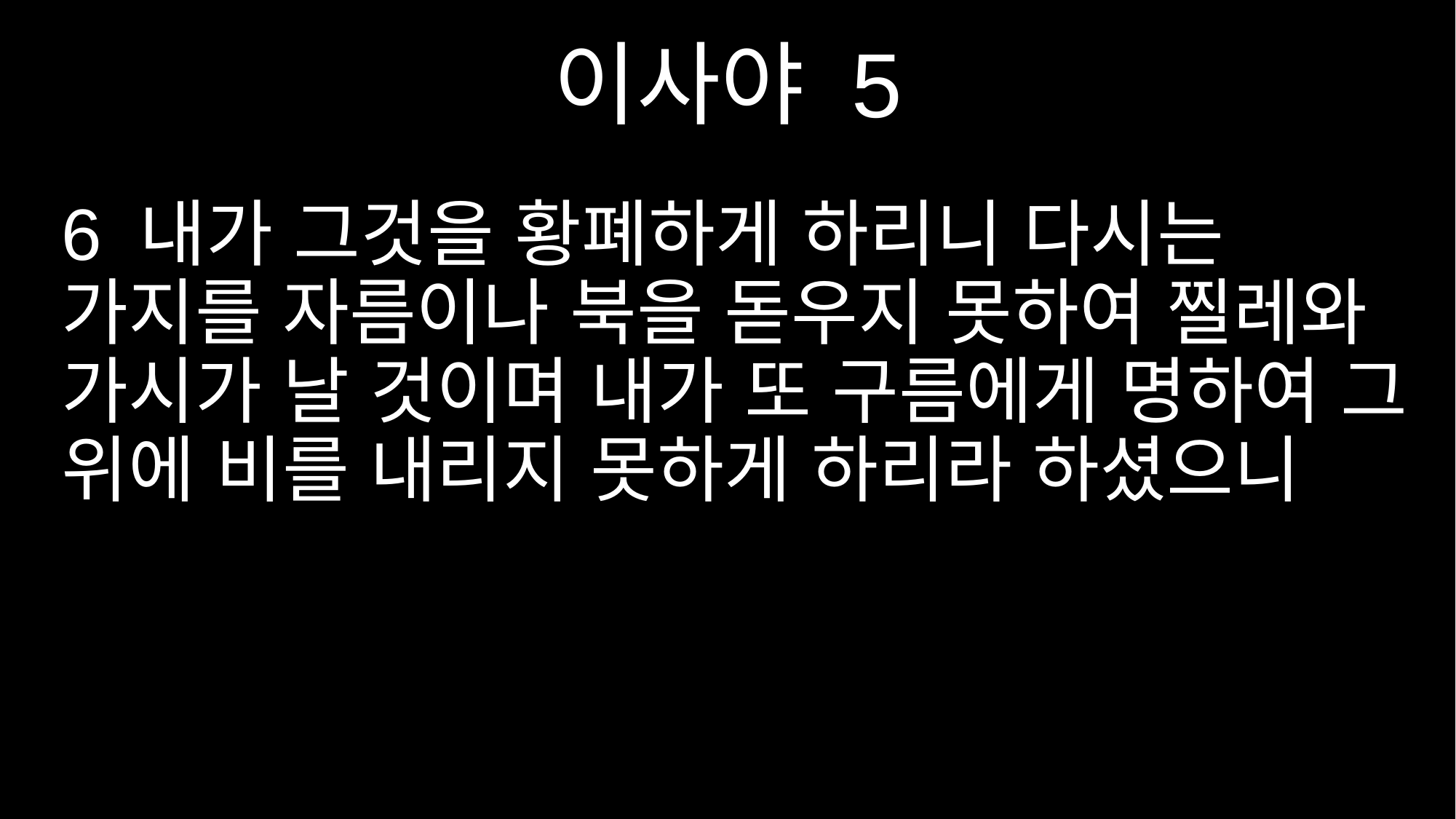

이사야 5
6 내가 그것을 황폐하게 하리니 다시는 가지를 자름이나 북을 돋우지 못하여 찔레와 가시가 날 것이며 내가 또 구름에게 명하여 그 위에 비를 내리지 못하게 하리라 하셨으니